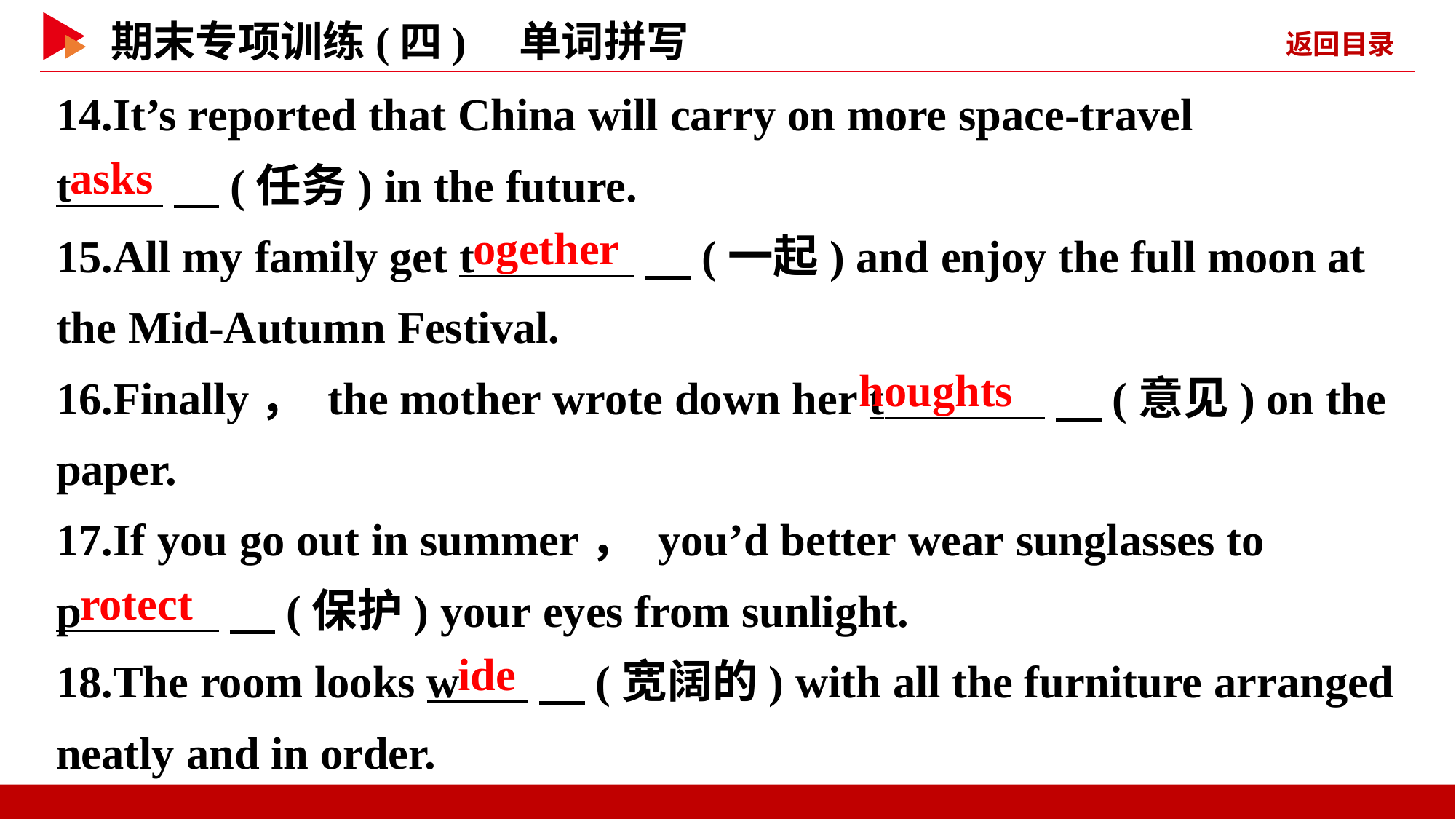

14.It’s reported that China will carry on more space-travel
t        　(任务) in the future.
15.All my family get t              　(一起) and enjoy the full moon at the Mid-Autumn Festival.
16.Finally， the mother wrote down her t              　(意见) on the paper.
17.If you go out in summer， you’d better wear sunglasses to
p            　(保护) your eyes from sunlight.
18.The room looks w      　(宽阔的) with all the furniture arranged neatly and in order.
asks
ogether
houghts
rotect
ide